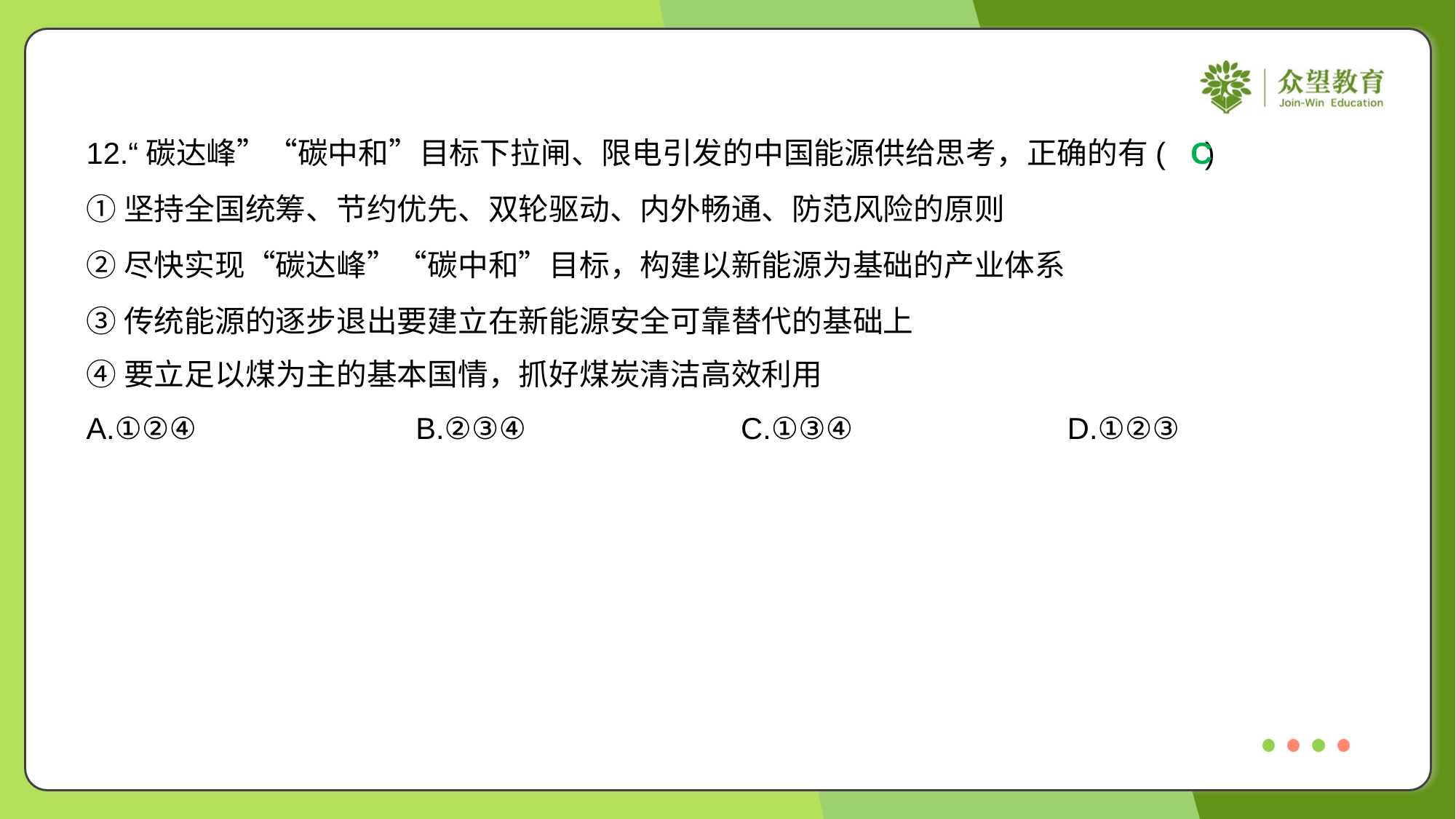

12.“碳达峰”“碳中和”目标下拉闸、限电引发的中国能源供给思考，正确的有(     )
C
①坚持全国统筹、节约优先、双轮驱动、内外畅通、防范风险的原则
②尽快实现“碳达峰”“碳中和”目标，构建以新能源为基础的产业体系
③传统能源的逐步退出要建立在新能源安全可靠替代的基础上
④要立足以煤为主的基本国情，抓好煤炭清洁高效利用
A.①②④	B.②③④	C.①③④	D.①②③